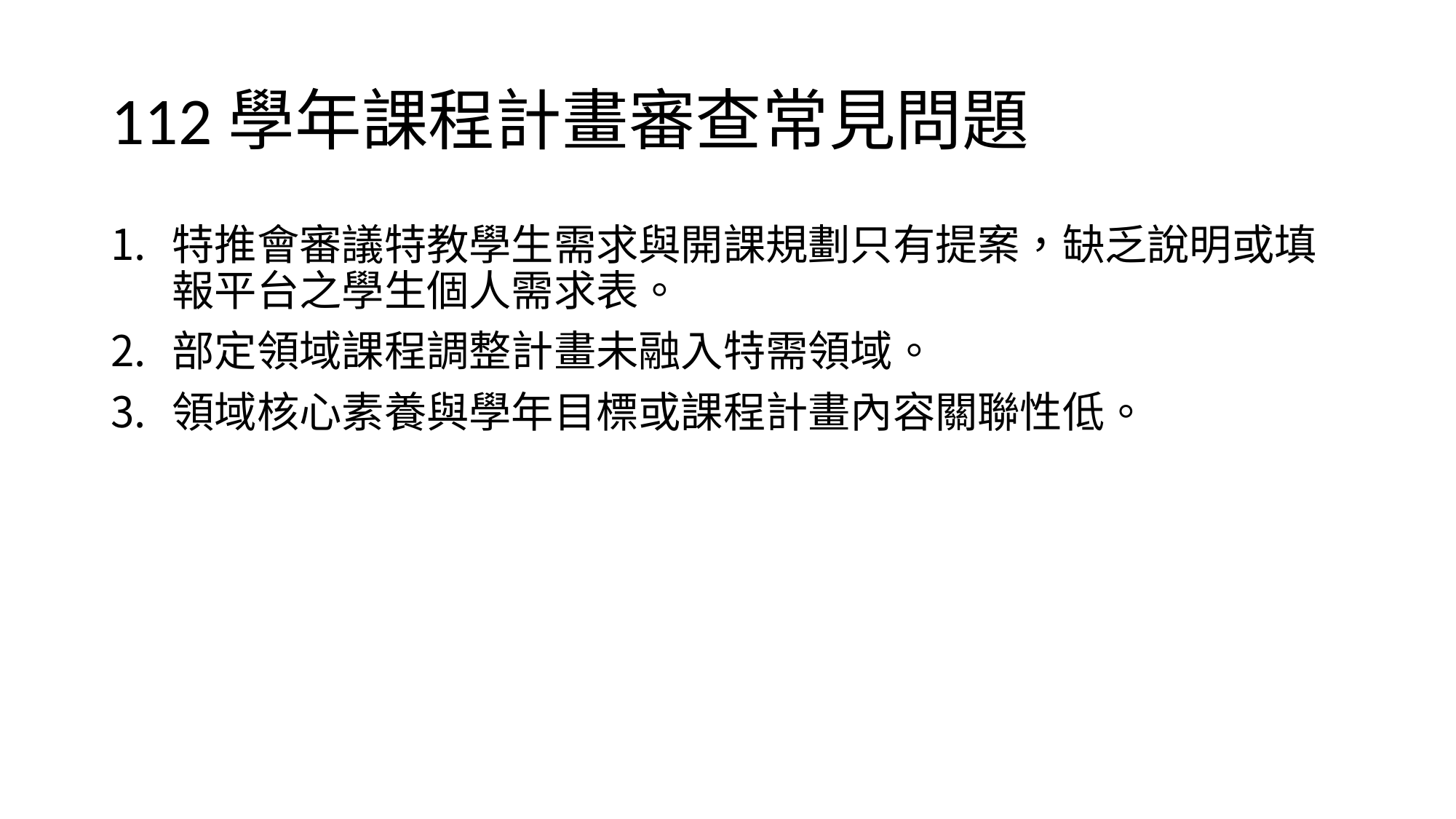

# 112學年課程計畫審查常見問題
特推會審議特教學生需求與開課規劃只有提案，缺乏說明或填報平台之學生個人需求表。
部定領域課程調整計畫未融入特需領域。
領域核心素養與學年目標或課程計畫內容關聯性低。